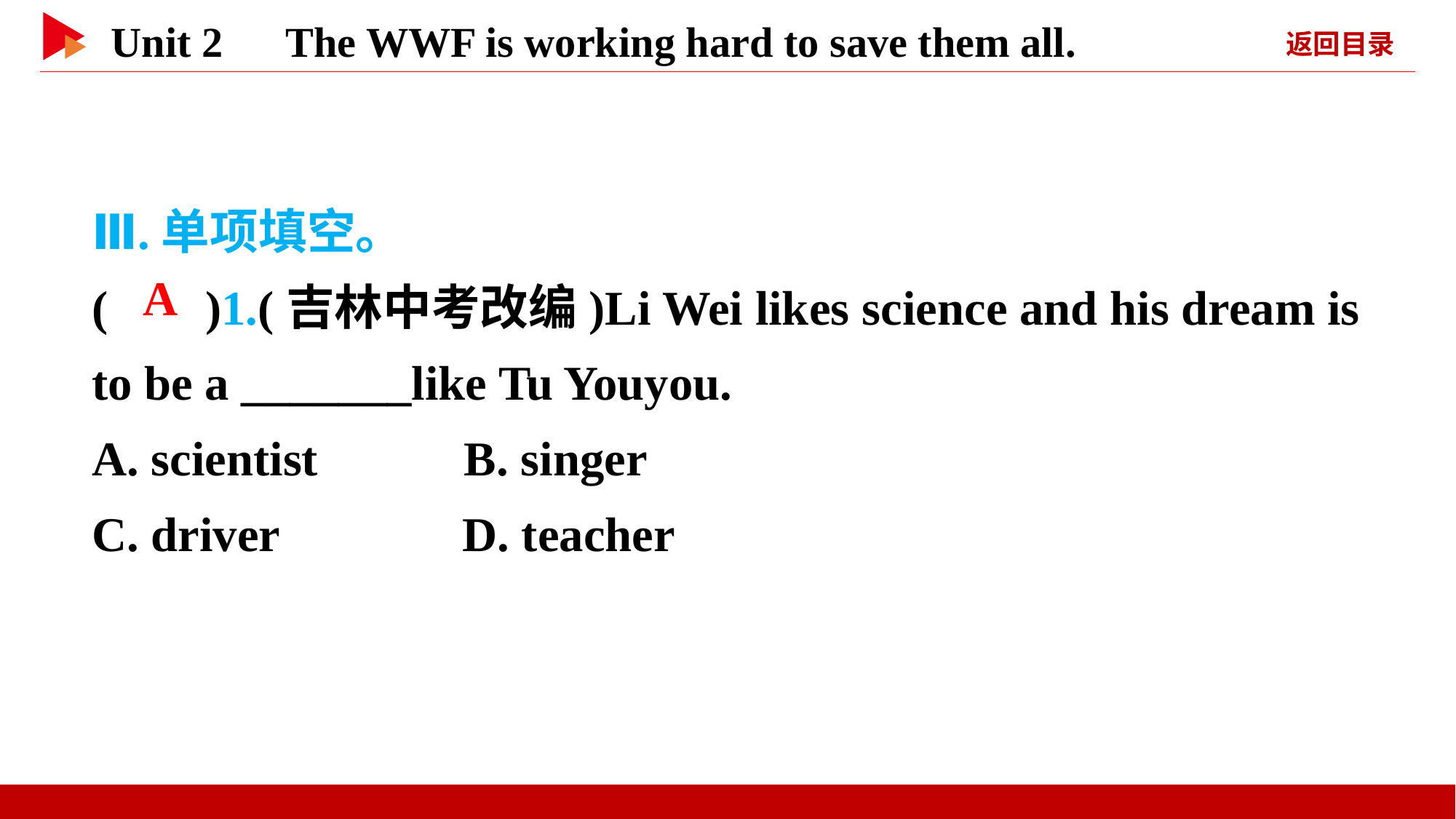

Ⅲ.单项填空。
(        )1.(吉林中考改编)Li Wei likes science and his dream is to be a _______like Tu Youyou.
A. scientist            B. singer
C. driver               D. teacher
   A